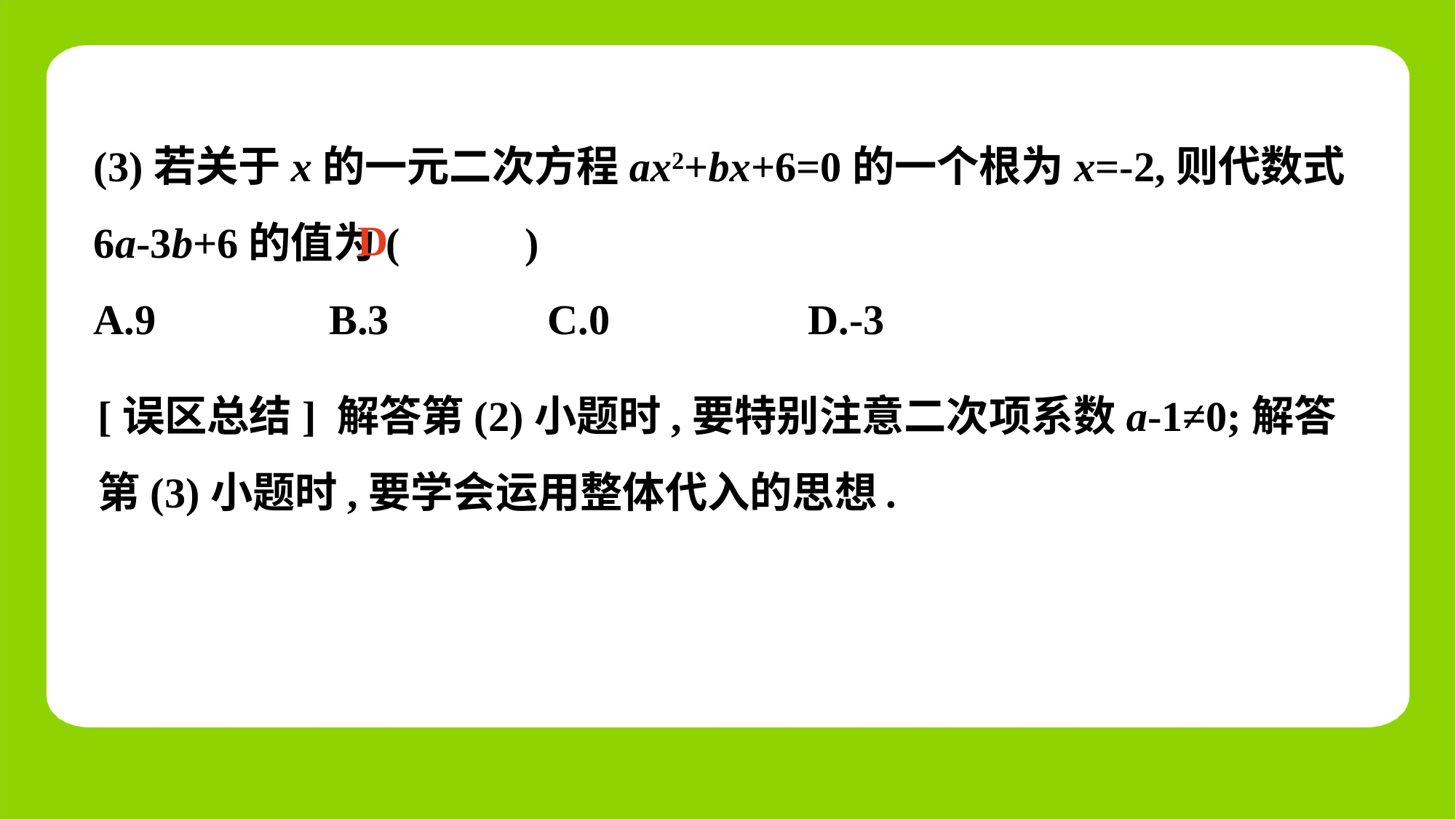

(3)若关于x的一元二次方程ax2+bx+6=0的一个根为x=-2,则代数式6a-3b+6的值为(　  　)
A.9	            B.3	            C.0	                D.-3
D
[误区总结] 解答第(2)小题时,要特别注意二次项系数a-1≠0;解答第(3)小题时,要学会运用整体代入的思想.